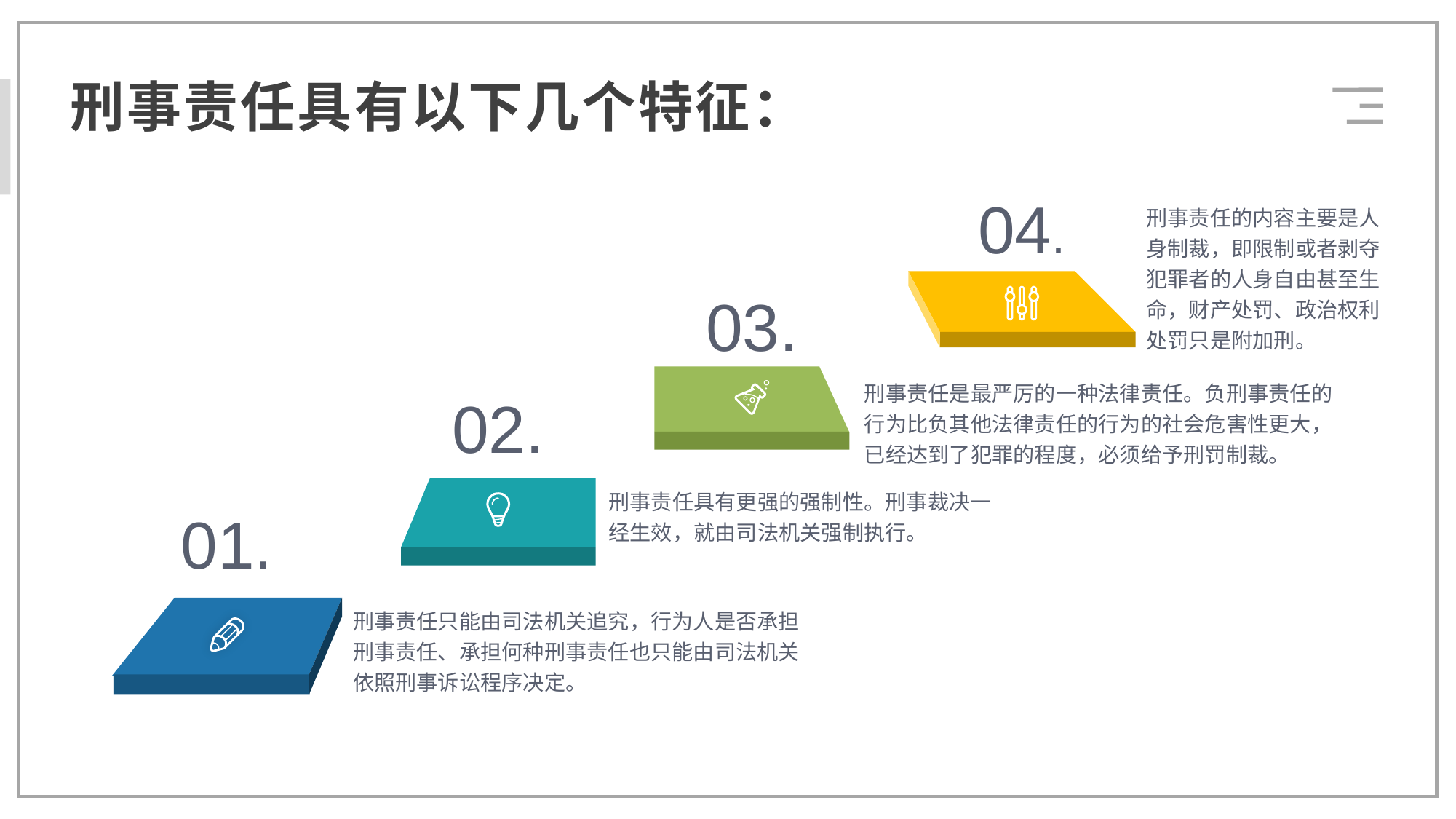

刑事责任具有以下几个特征：

04.

刑事责任的内容主要是人身制裁，即限制或者剥夺犯罪者的人身自由甚至生命，财产处罚、政治权利处罚只是附加刑。
03.

刑事责任是最严厉的一种法律责任。负刑事责任的行为比负其他法律责任的行为的社会危害性更大，已经达到了犯罪的程度，必须给予刑罚制裁。
02.

刑事责任具有更强的强制性。刑事裁决一经生效，就由司法机关强制执行。
01.

刑事责任只能由司法机关追究，行为人是否承担刑事责任、承担何种刑事责任也只能由司法机关依照刑事诉讼程序决定。